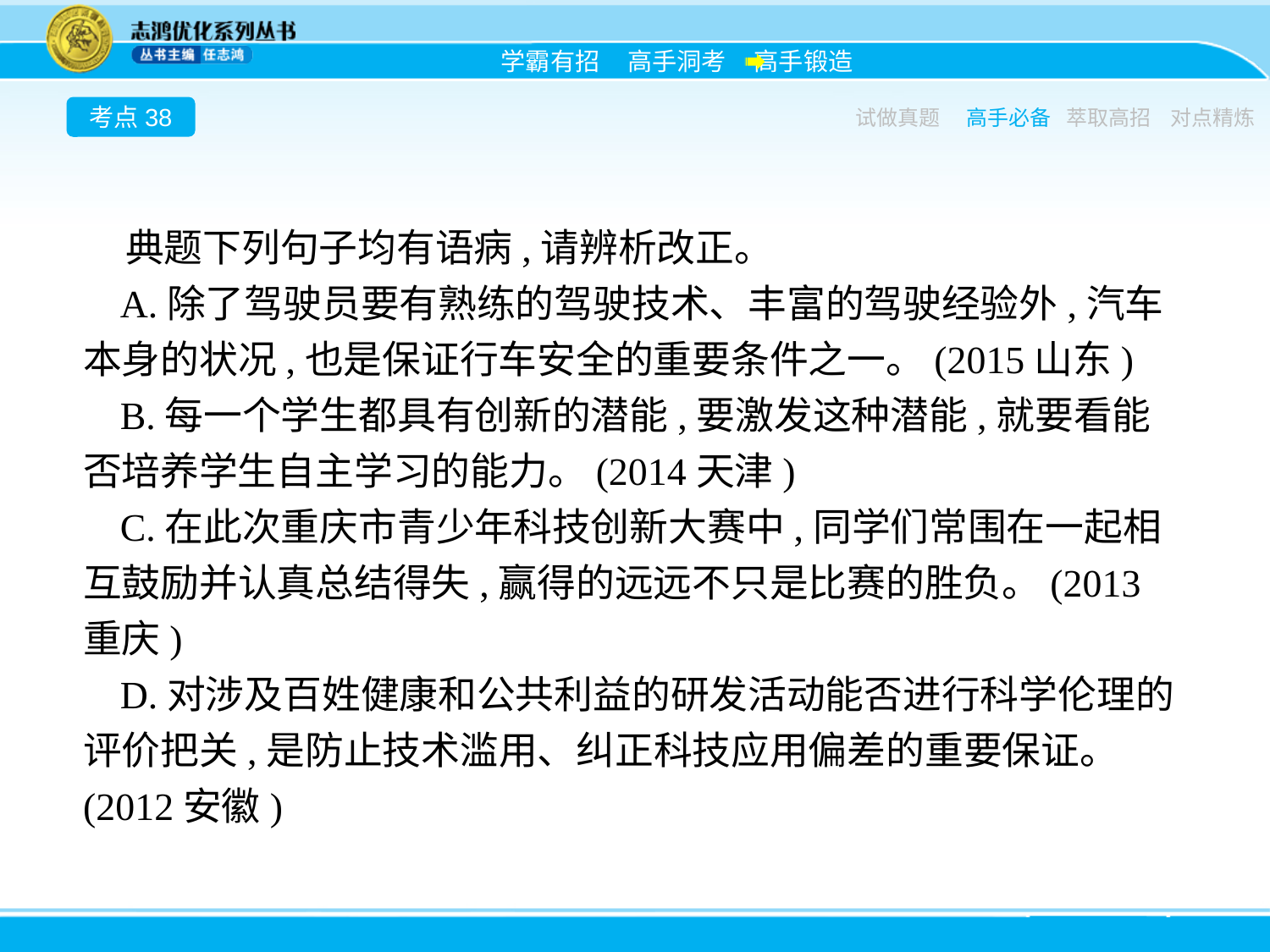

考点38
试做真题
高手必备
萃取高招
对点精炼
典题下列句子均有语病,请辨析改正。
A.除了驾驶员要有熟练的驾驶技术、丰富的驾驶经验外,汽车本身的状况,也是保证行车安全的重要条件之一。(2015山东)
B.每一个学生都具有创新的潜能,要激发这种潜能,就要看能否培养学生自主学习的能力。(2014天津)
C.在此次重庆市青少年科技创新大赛中,同学们常围在一起相互鼓励并认真总结得失,赢得的远远不只是比赛的胜负。(2013重庆)
D.对涉及百姓健康和公共利益的研发活动能否进行科学伦理的评价把关,是防止技术滥用、纠正科技应用偏差的重要保证。(2012安徽)